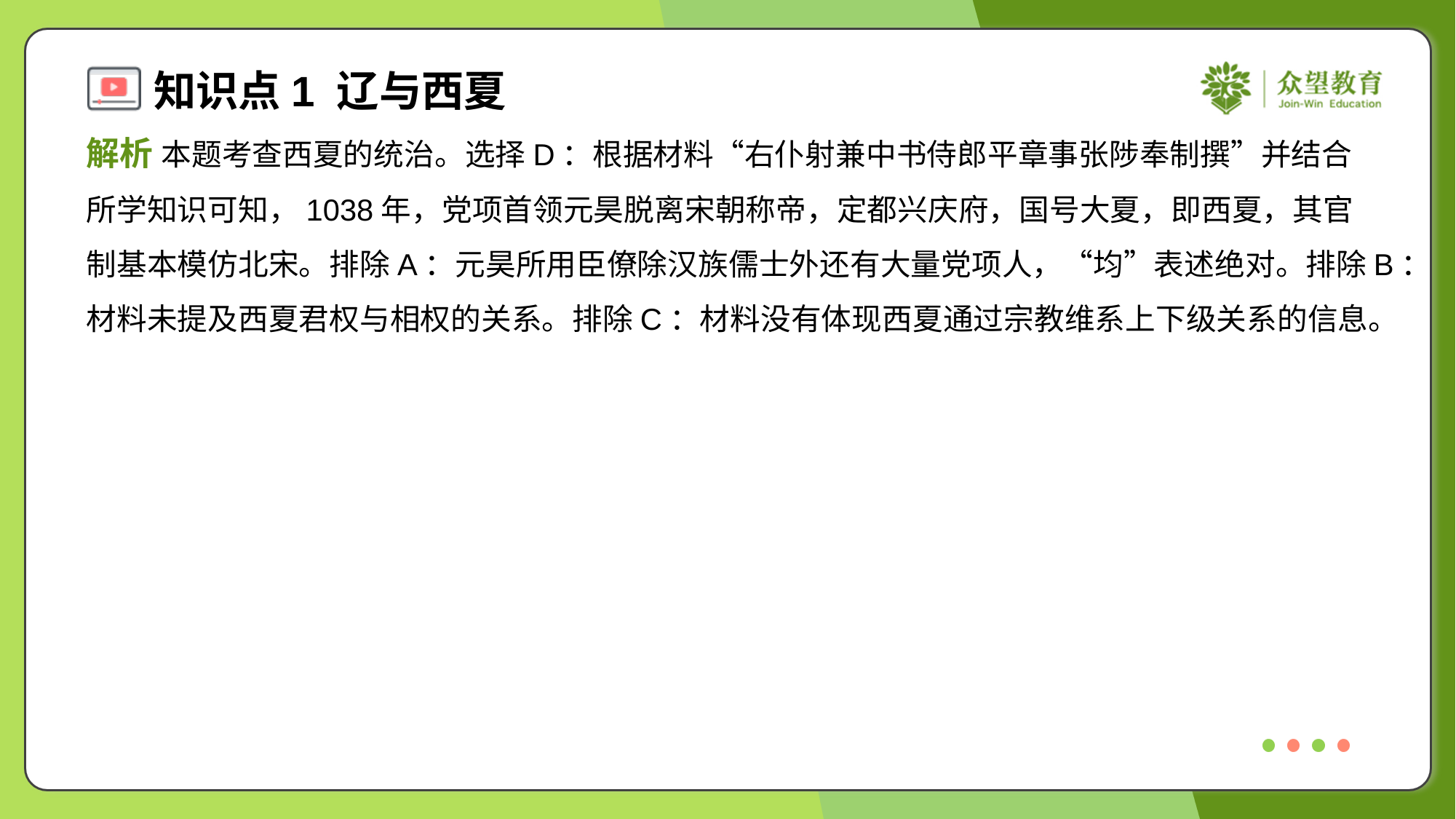

解析 本题考查西夏的统治。选择D：根据材料“右仆射兼中书侍郎平章事张陟奉制撰”并结合
所学知识可知，1038年，党项首领元昊脱离宋朝称帝，定都兴庆府，国号大夏，即西夏，其官
制基本模仿北宋。排除A：元昊所用臣僚除汉族儒士外还有大量党项人，“均”表述绝对。排除B：
材料未提及西夏君权与相权的关系。排除C：材料没有体现西夏通过宗教维系上下级关系的信息。